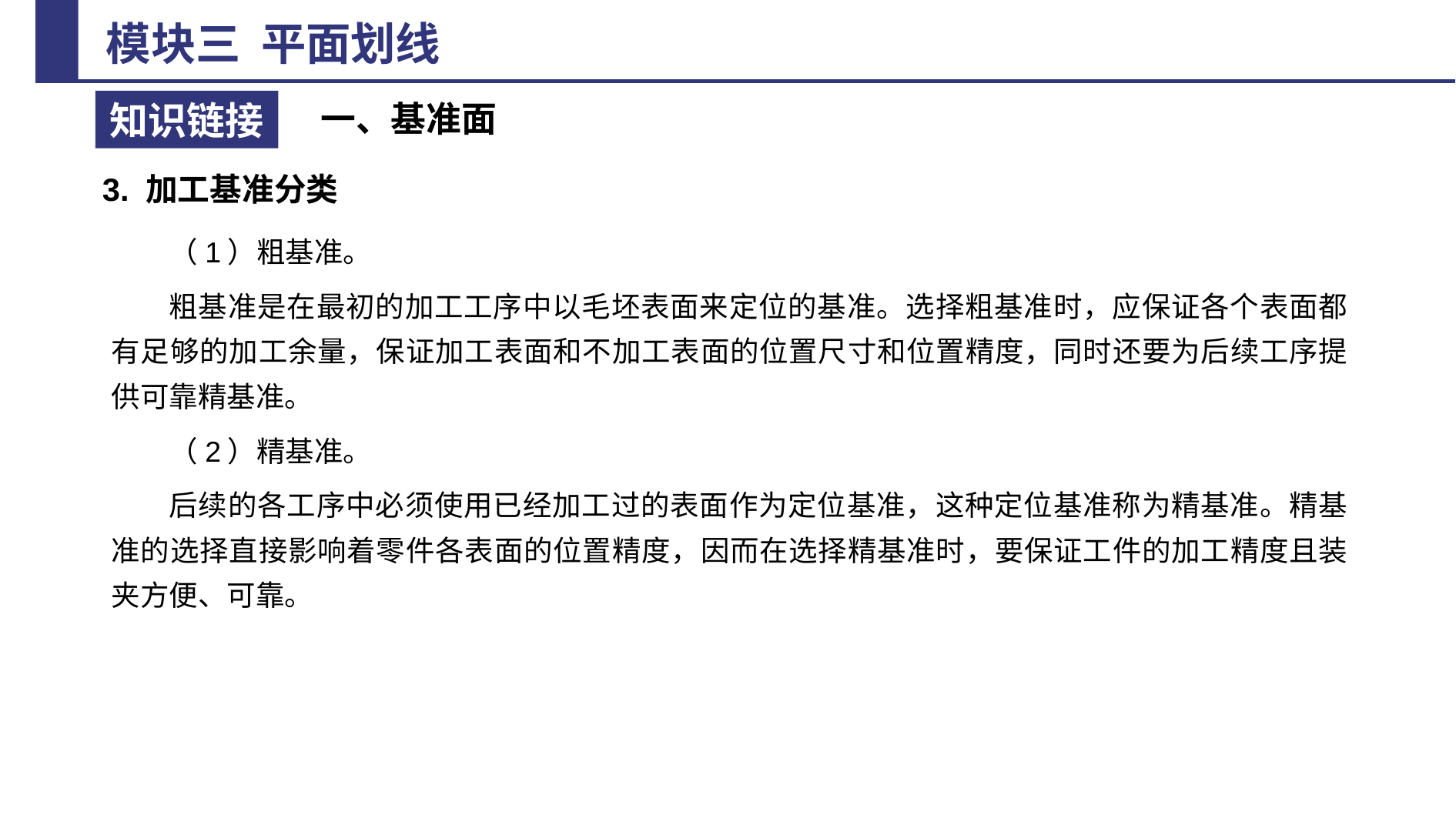

一、基准面
3. 加工基准分类
（1）粗基准。
粗基准是在最初的加工工序中以毛坯表面来定位的基准。选择粗基准时，应保证各个表面都有足够的加工余量，保证加工表面和不加工表面的位置尺寸和位置精度，同时还要为后续工序提供可靠精基准。
（2）精基准。
后续的各工序中必须使用已经加工过的表面作为定位基准，这种定位基准称为精基准。精基准的选择直接影响着零件各表面的位置精度，因而在选择精基准时，要保证工件的加工精度且装夹方便、可靠。